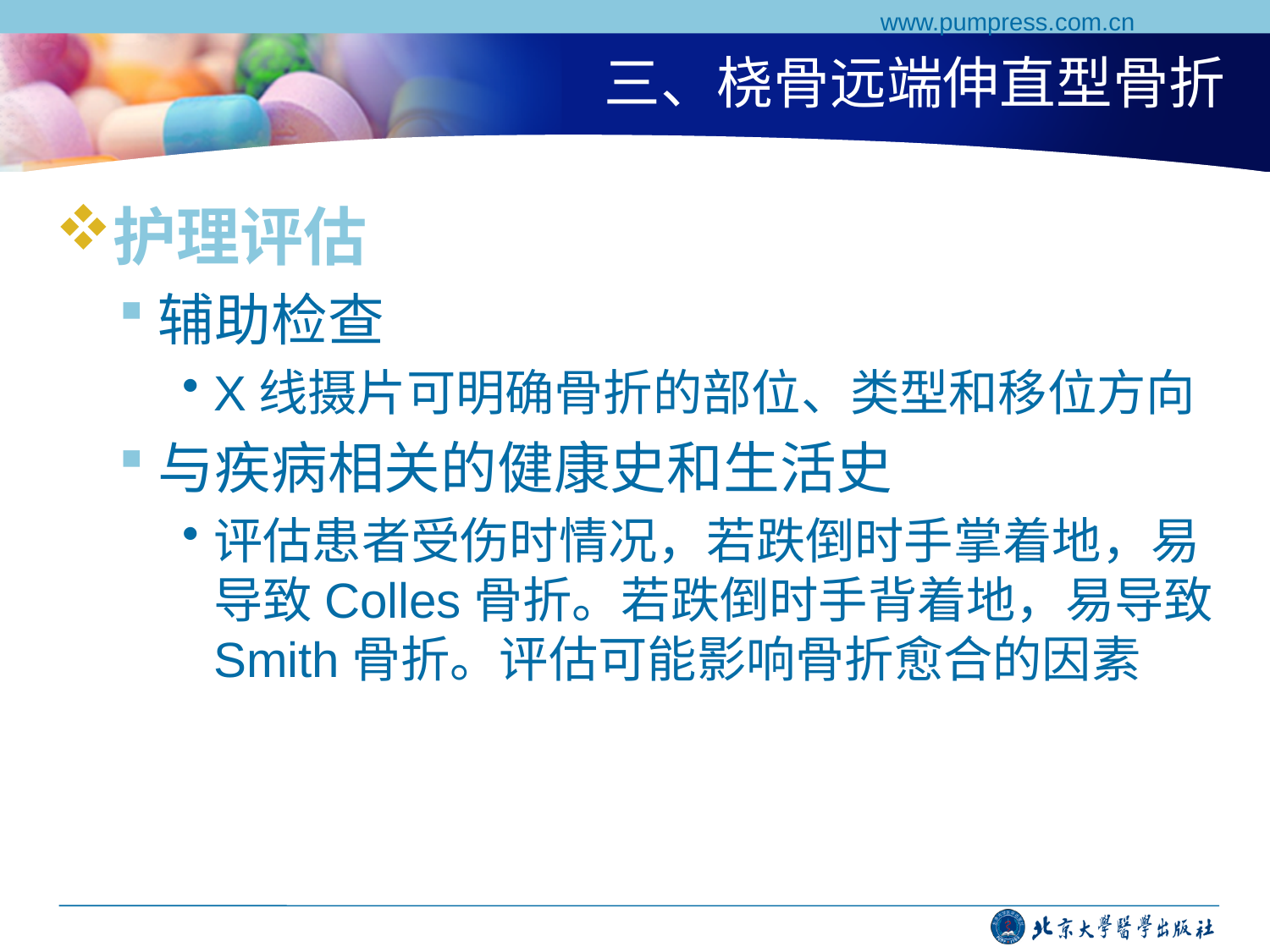

www.pumpress.com.cn
# 三、桡骨远端伸直型骨折
护理评估
辅助检查
X线摄片可明确骨折的部位、类型和移位方向
与疾病相关的健康史和生活史
评估患者受伤时情况，若跌倒时手掌着地，易导致Colles骨折。若跌倒时手背着地，易导致Smith骨折。评估可能影响骨折愈合的因素